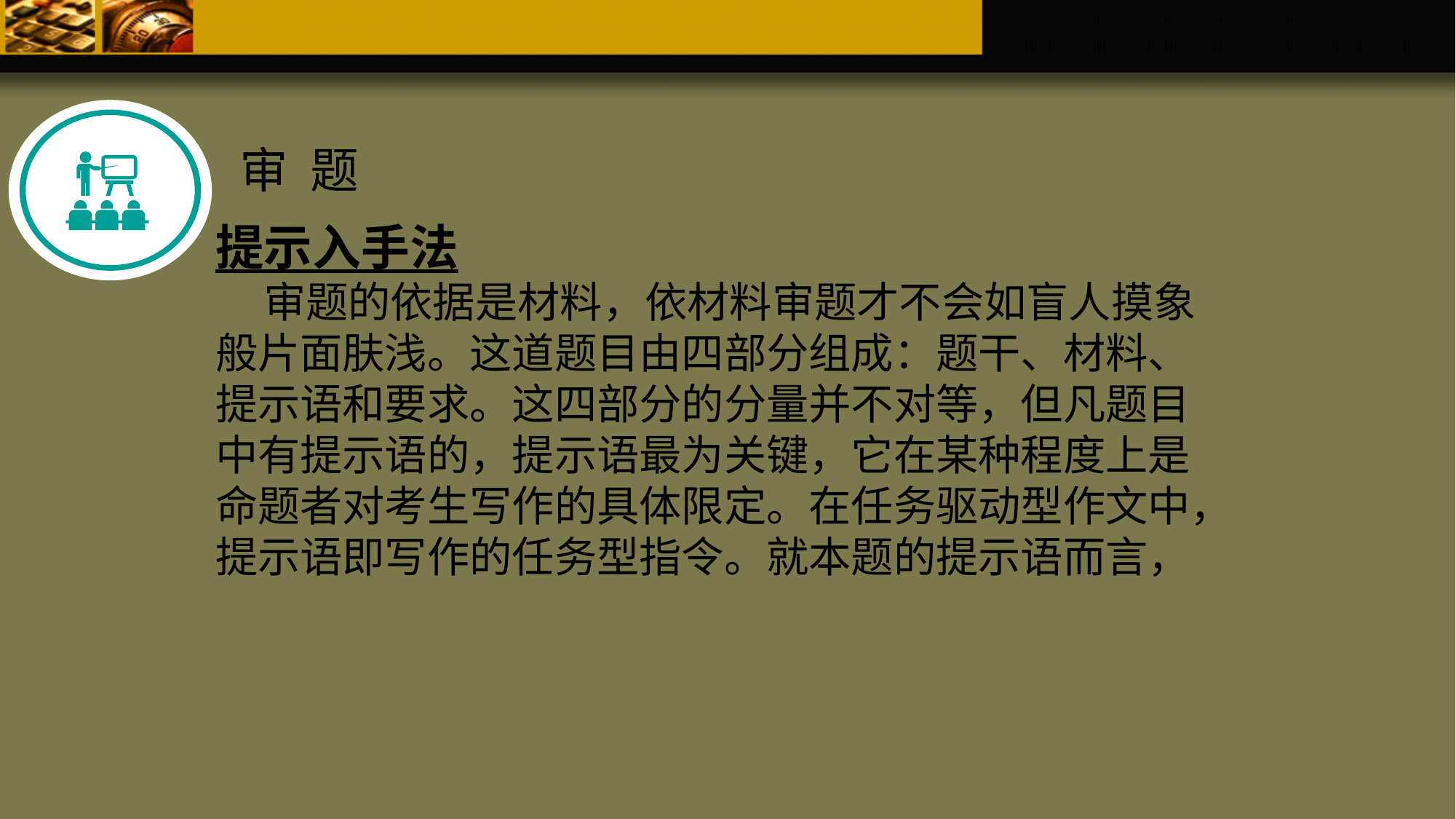

审  题

提示入手法
    审题的依据是材料，依材料审题才不会如盲人摸象般片面肤浅。这道题目由四部分组成：题干、材料、提示语和要求。这四部分的分量并不对等，但凡题目中有提示语的，提示语最为关键，它在某种程度上是命题者对考生写作的具体限定。在任务驱动型作文中，提示语即写作的任务型指令。就本题的提示语而言，